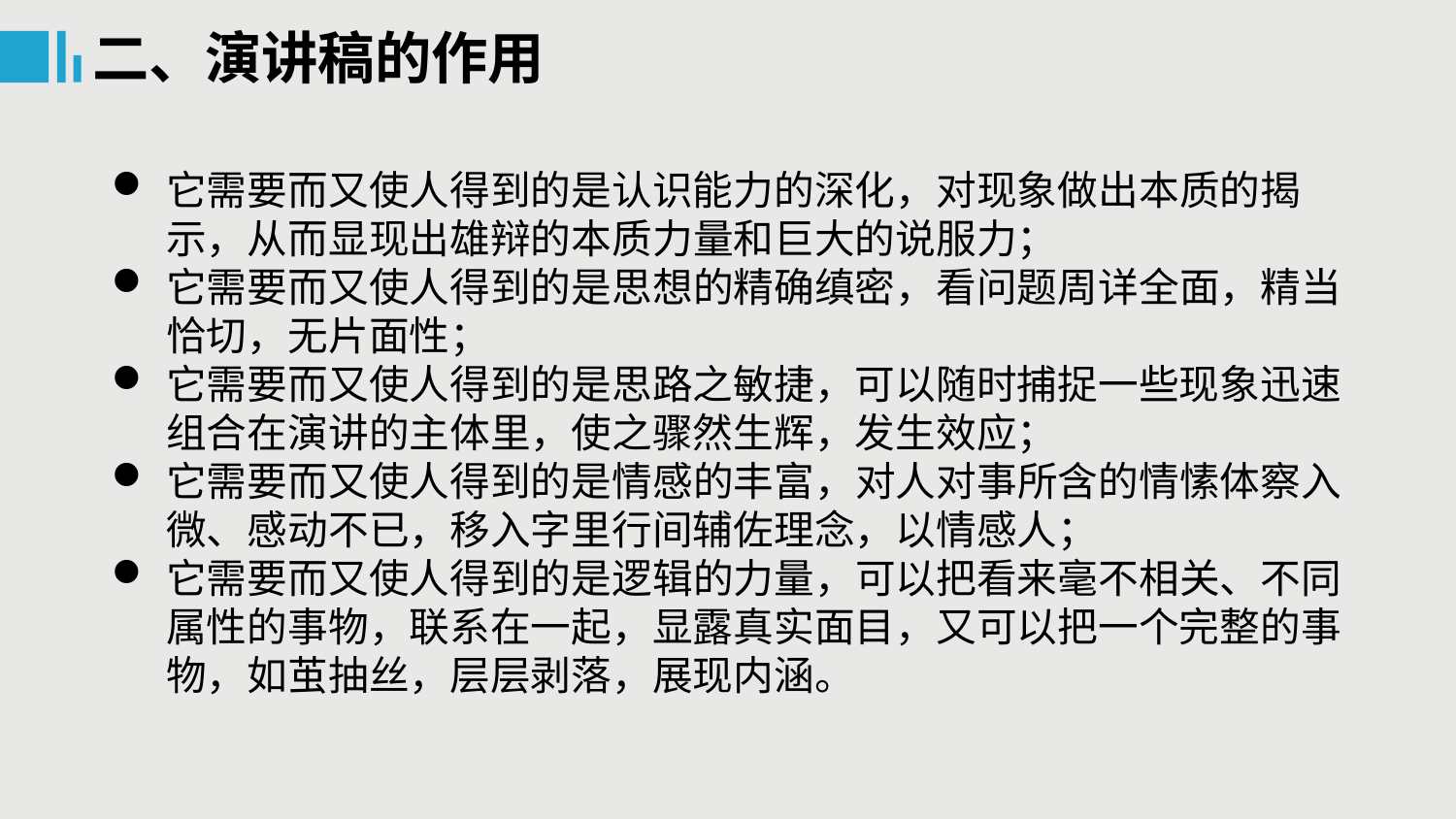

二、演讲稿的作用

它需要而又使人得到的是认识能力的深化，对现象做出本质的揭示，从而显现出雄辩的本质力量和巨大的说服力；
它需要而又使人得到的是思想的精确缜密，看问题周详全面，精当恰切，无片面性；
它需要而又使人得到的是思路之敏捷，可以随时捕捉一些现象迅速组合在演讲的主体里，使之骤然生辉，发生效应；
它需要而又使人得到的是情感的丰富，对人对事所含的情愫体察入微、感动不已，移入字里行间辅佐理念，以情感人；
它需要而又使人得到的是逻辑的力量，可以把看来毫不相关、不同属性的事物，联系在一起，显露真实面目，又可以把一个完整的事物，如茧抽丝，层层剥落，展现内涵。